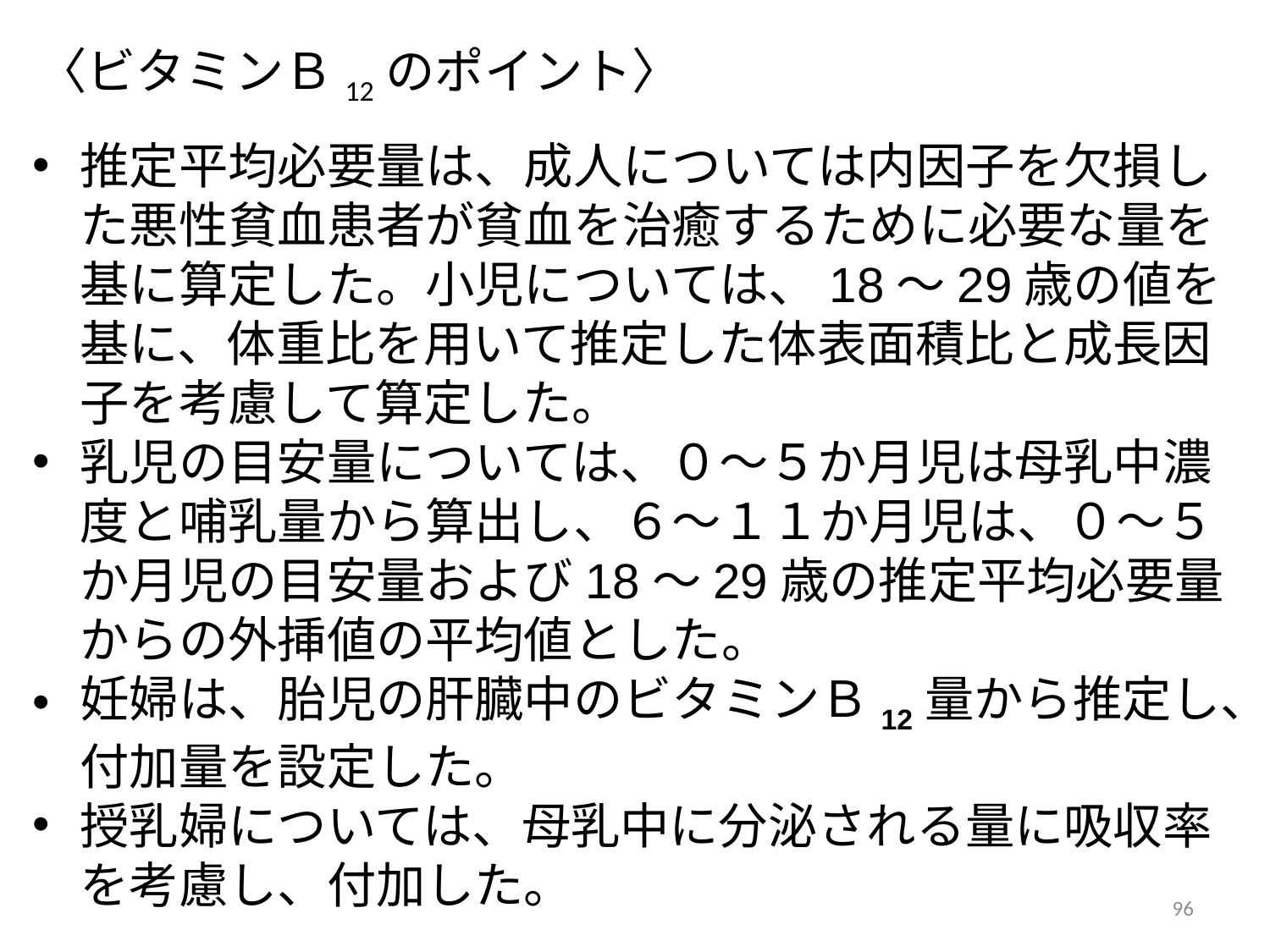

〈ビタミンＢ12のポイント〉

推定平均必要量は、成人については内因子を欠損した悪性貧血患者が貧血を治癒するために必要な量を基に算定した。小児については、18～29歳の値を基に、体重比を用いて推定した体表面積比と成長因子を考慮して算定した。
乳児の目安量については、０～５か月児は母乳中濃度と哺乳量から算出し、６～１１か月児は、０～５か月児の目安量および18～29歳の推定平均必要量からの外挿値の平均値とした。
妊婦は、胎児の肝臓中のビタミンＢ12量から推定し、付加量を設定した。
授乳婦については、母乳中に分泌される量に吸収率を考慮し、付加した。
96